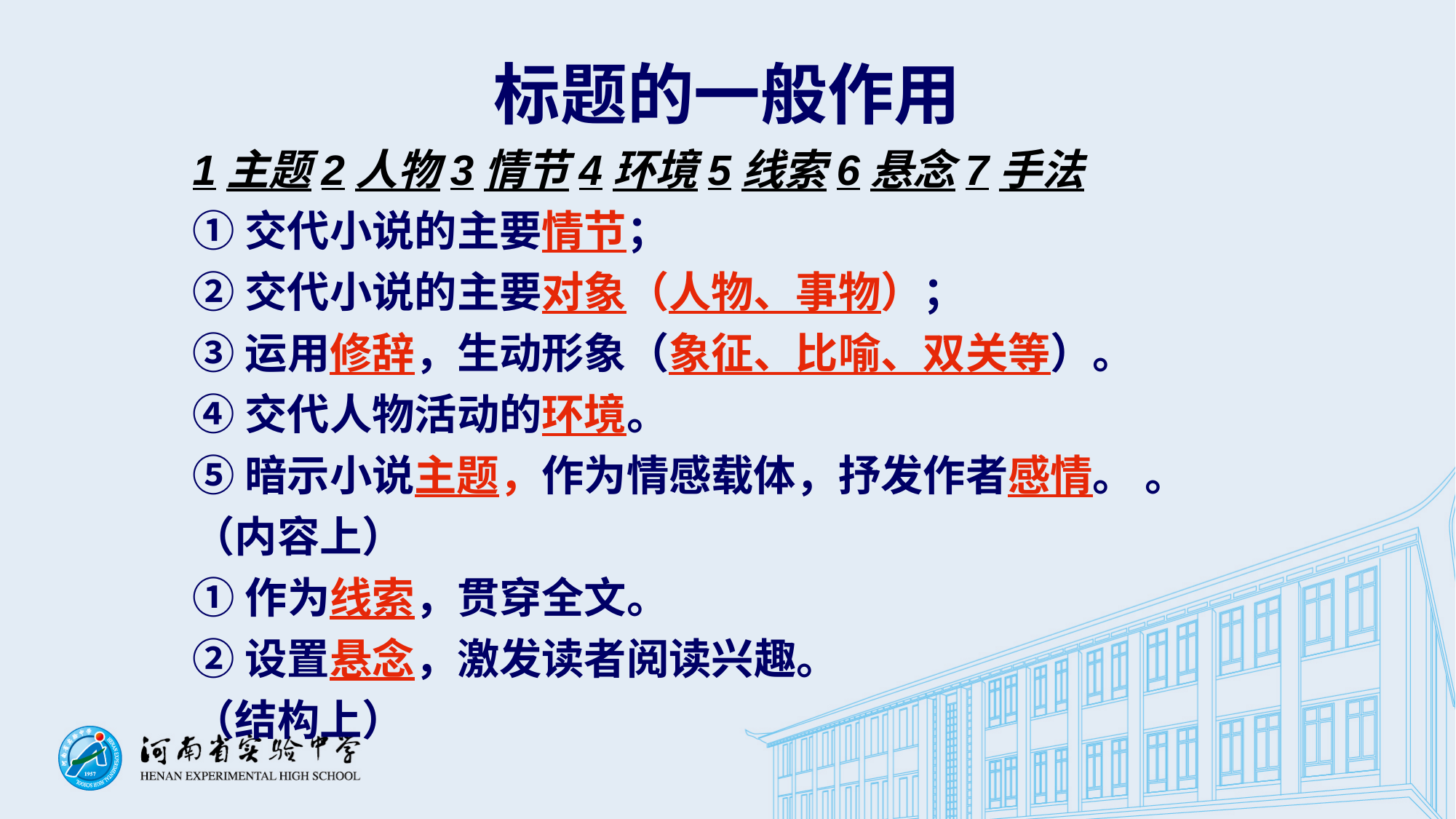

标题的一般作用
1主题2人物3情节4环境5线索6悬念7手法
①交代小说的主要情节；
②交代小说的主要对象（人物、事物）；
③运用修辞，生动形象（象征、比喻、双关等）。
④交代人物活动的环境。
⑤暗示小说主题，作为情感载体，抒发作者感情。 。
（内容上）
①作为线索，贯穿全文。
②设置悬念，激发读者阅读兴趣。
（结构上）